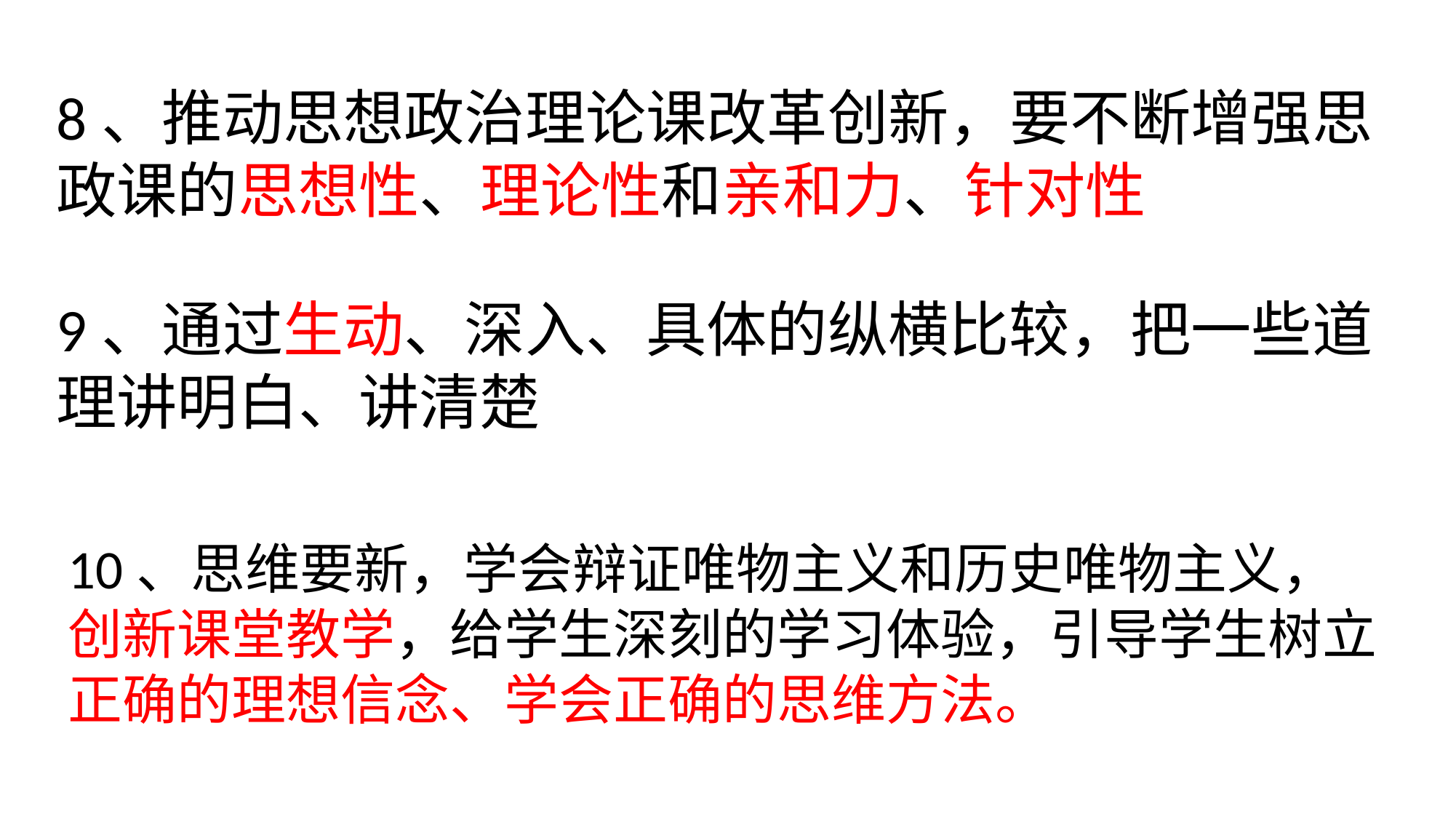

8、推动思想政治理论课改革创新，要不断增强思政课的思想性、理论性和亲和力、针对性
9、通过生动、深入、具体的纵横比较，把一些道理讲明白、讲清楚
10、思维要新，学会辩证唯物主义和历史唯物主义，创新课堂教学，给学生深刻的学习体验，引导学生树立正确的理想信念、学会正确的思维方法。